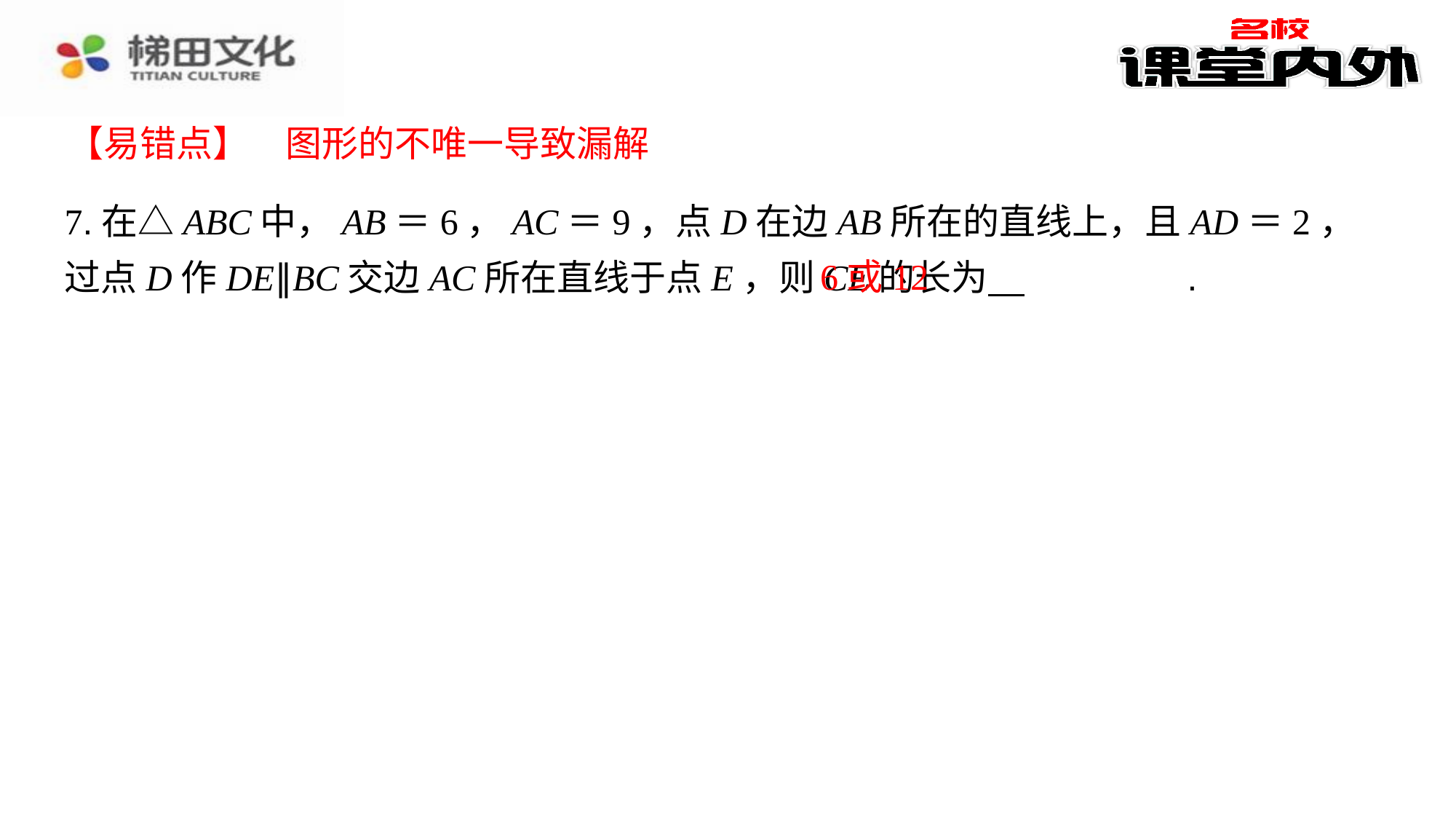

【易错点】　图形的不唯一导致漏解
7.在△ABC中，AB＝6，AC＝9，点D在边AB所在的直线上，且AD＝2，过点D作DE∥BC交边AC所在直线于点E，则CE的长为 　6或12　⁠.
6或12